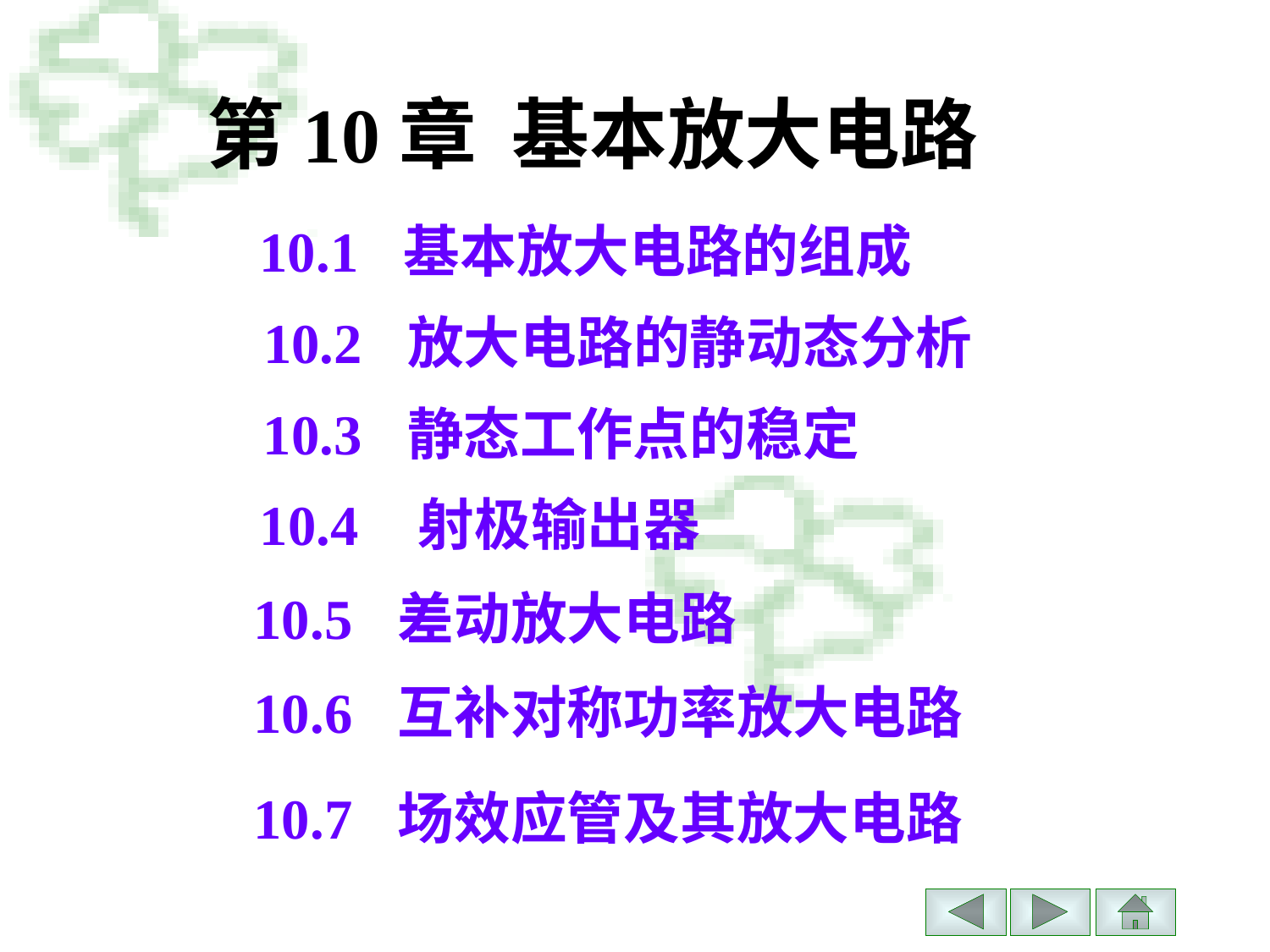

第10章  基本放大电路
10.1  基本放大电路的组成
10.2  放大电路的静动态分析
10.3  静态工作点的稳定
10.4   射极输出器
10.5  差动放大电路
10.6  互补对称功率放大电路
10.7  场效应管及其放大电路